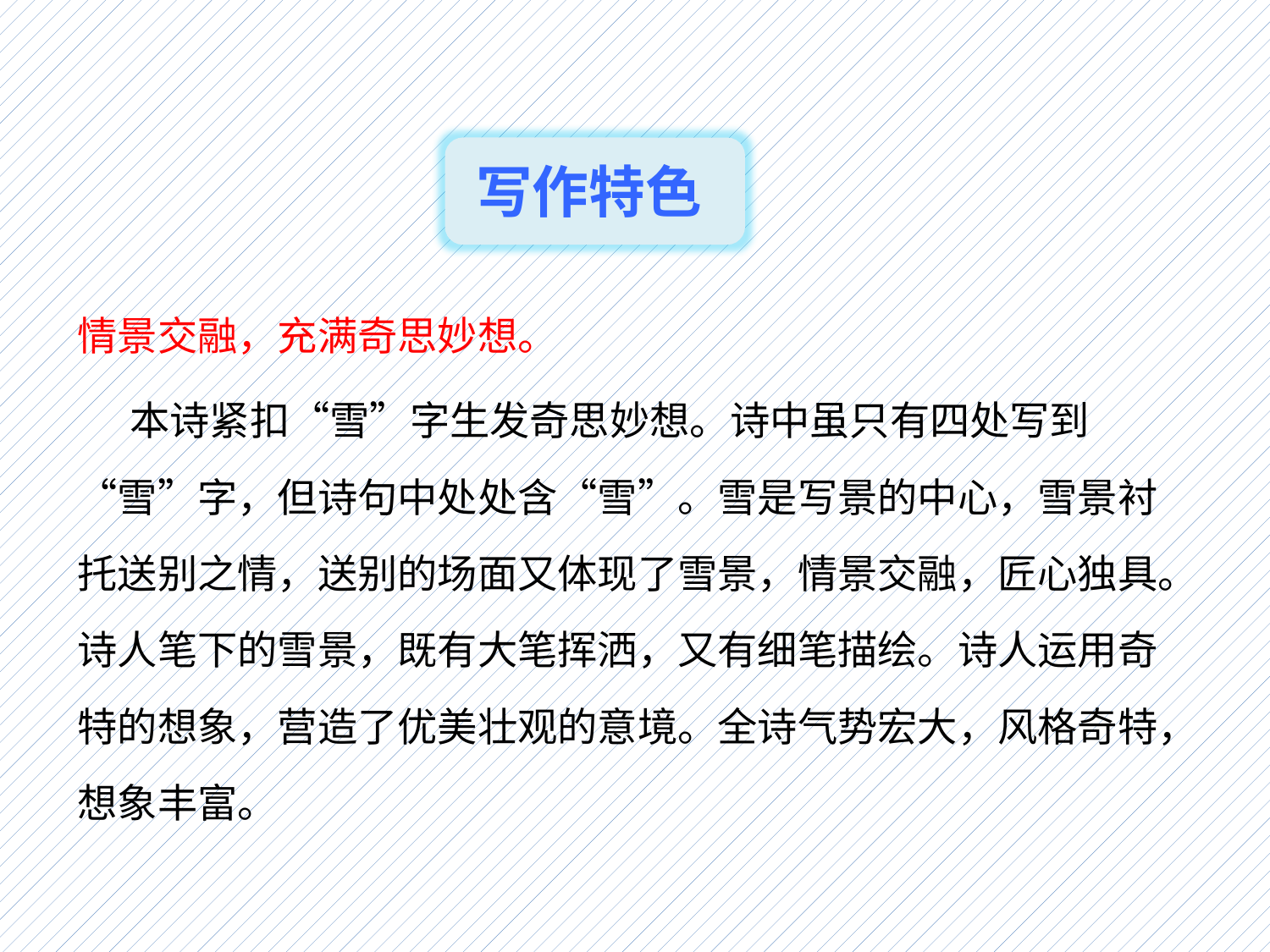

写作特色
情景交融，充满奇思妙想。
     本诗紧扣“雪”字生发奇思妙想。诗中虽只有四处写到“雪”字，但诗句中处处含“雪”。雪是写景的中心，雪景衬托送别之情，送别的场面又体现了雪景，情景交融，匠心独具。诗人笔下的雪景，既有大笔挥洒，又有细笔描绘。诗人运用奇特的想象，营造了优美壮观的意境。全诗气势宏大，风格奇特，想象丰富。